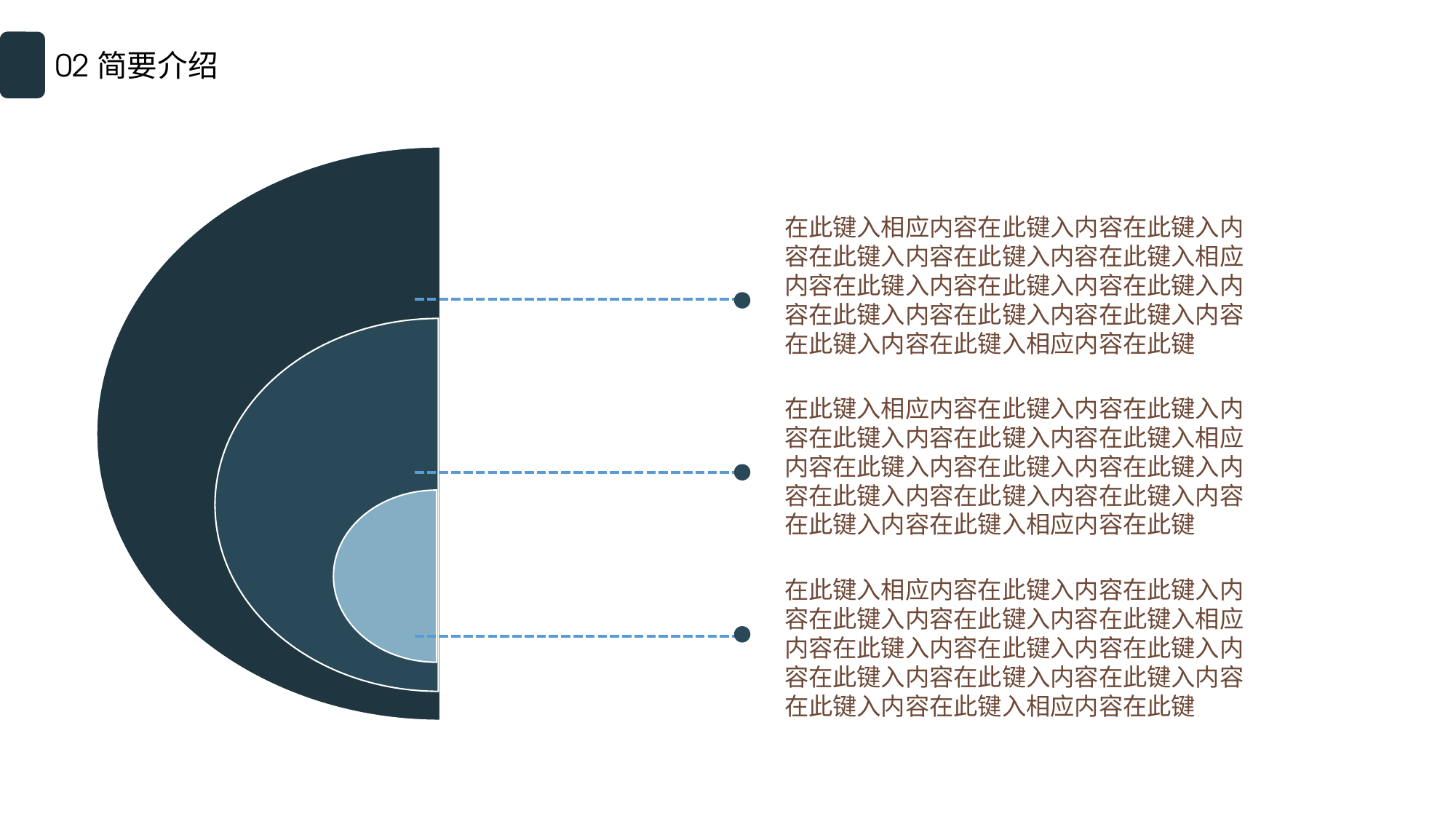

02简要介绍

在此键入相应内容在此键入内容在此键入内容在此键入内容在此键入内容在此键入相应内容在此键入内容在此键入内容在此键入内容在此键入内容在此键入内容在此键入内容在此键入内容在此键入相应内容在此键

在此键入相应内容在此键入内容在此键入内容在此键入内容在此键入内容在此键入相应内容在此键入内容在此键入内容在此键入内容在此键入内容在此键入内容在此键入内容在此键入内容在此键入相应内容在此键

在此键入相应内容在此键入内容在此键入内容在此键入内容在此键入内容在此键入相应内容在此键入内容在此键入内容在此键入内容在此键入内容在此键入内容在此键入内容在此键入内容在此键入相应内容在此键